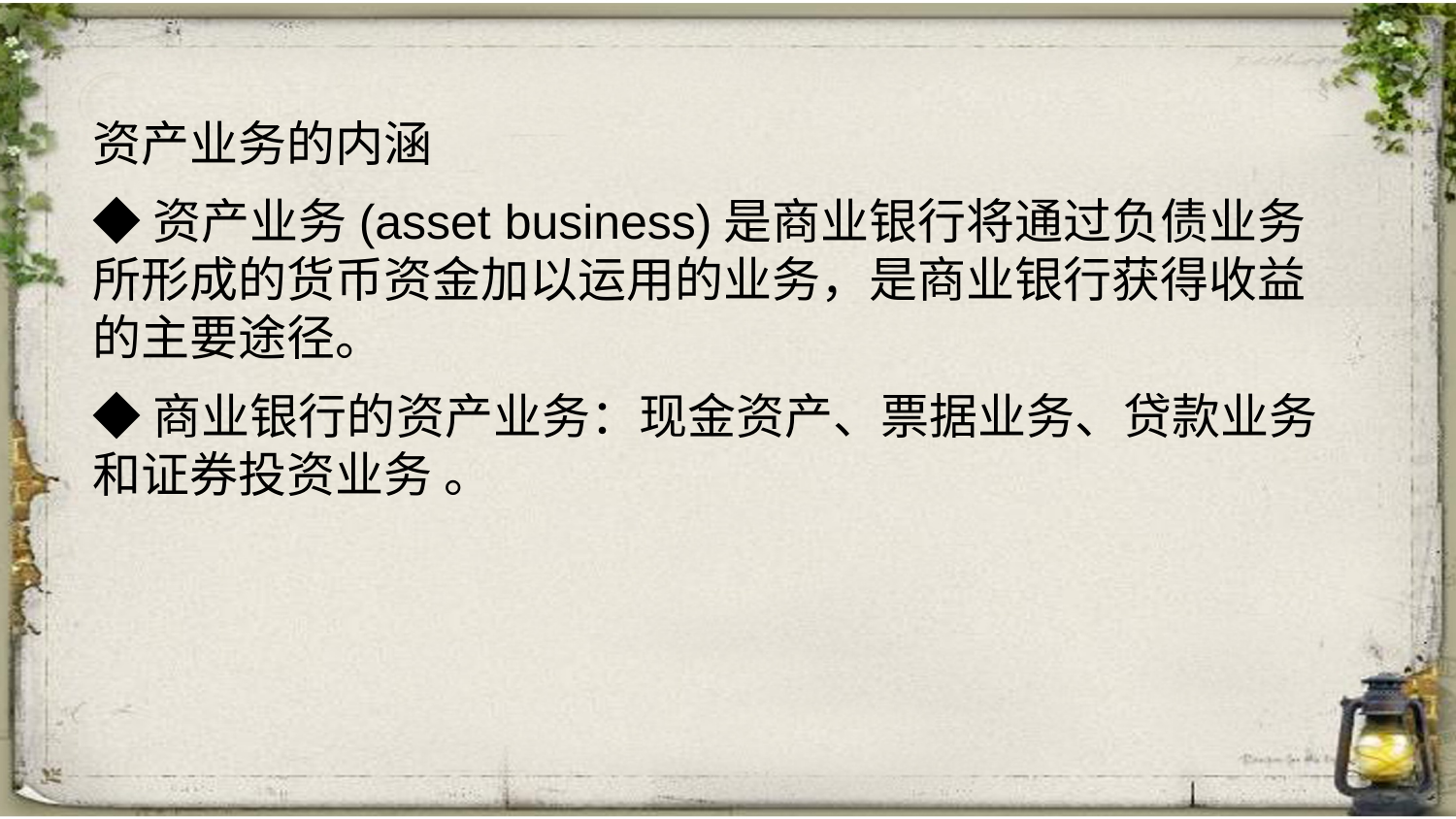

资产业务的内涵
◆资产业务(asset business)是商业银行将通过负债业务所形成的货币资金加以运用的业务，是商业银行获得收益的主要途径。
◆商业银行的资产业务：现金资产、票据业务、贷款业务和证券投资业务 。